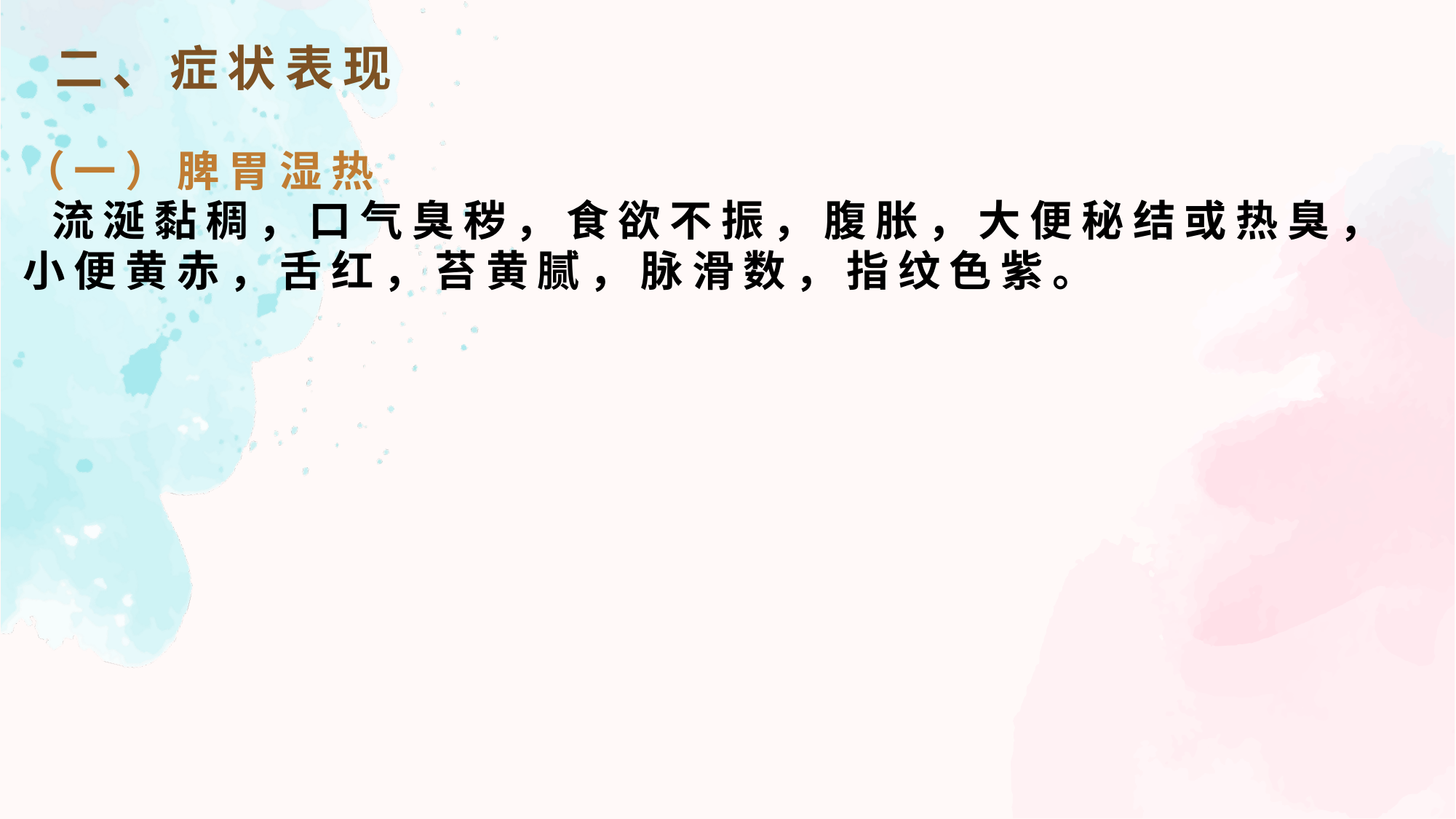

二、症状表现

（一）脾胃湿热
 流涎黏稠，口气臭秽，食欲不振，腹胀，大便秘结或热臭，小便黄赤，舌红，苔黄腻，脉滑数，指纹色紫。